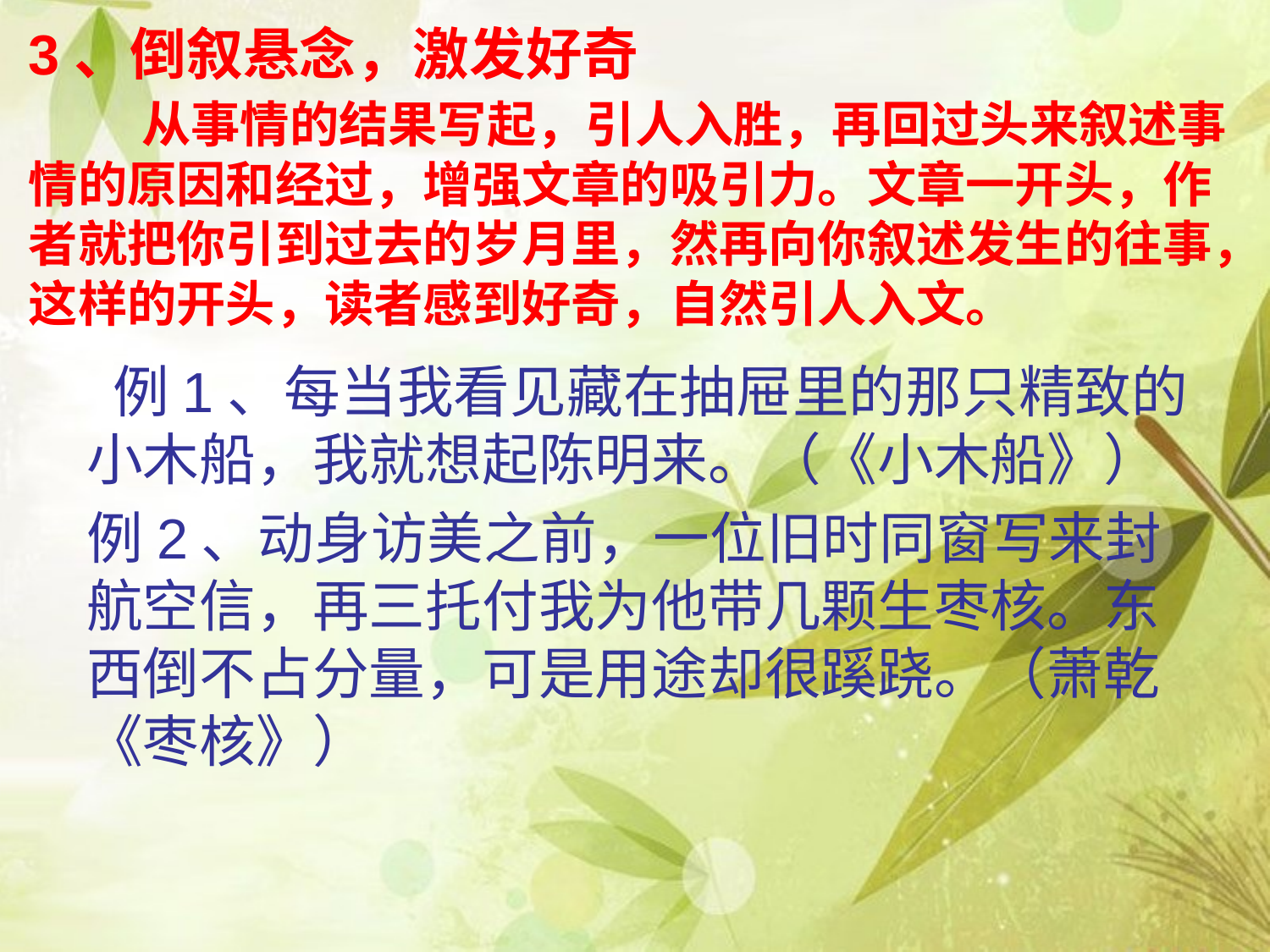

# 3、倒叙悬念，激发好奇 　　从事情的结果写起，引人入胜，再回过头来叙述事情的原因和经过，增强文章的吸引力。文章一开头，作者就把你引到过去的岁月里，然再向你叙述发生的往事，这样的开头，读者感到好奇，自然引人入文。
 例1、每当我看见藏在抽屉里的那只精致的小木船，我就想起陈明来。（《小木船》）
例2、动身访美之前，一位旧时同窗写来封航空信，再三托付我为他带几颗生枣核。东西倒不占分量，可是用途却很蹊跷。（萧乾《枣核》）